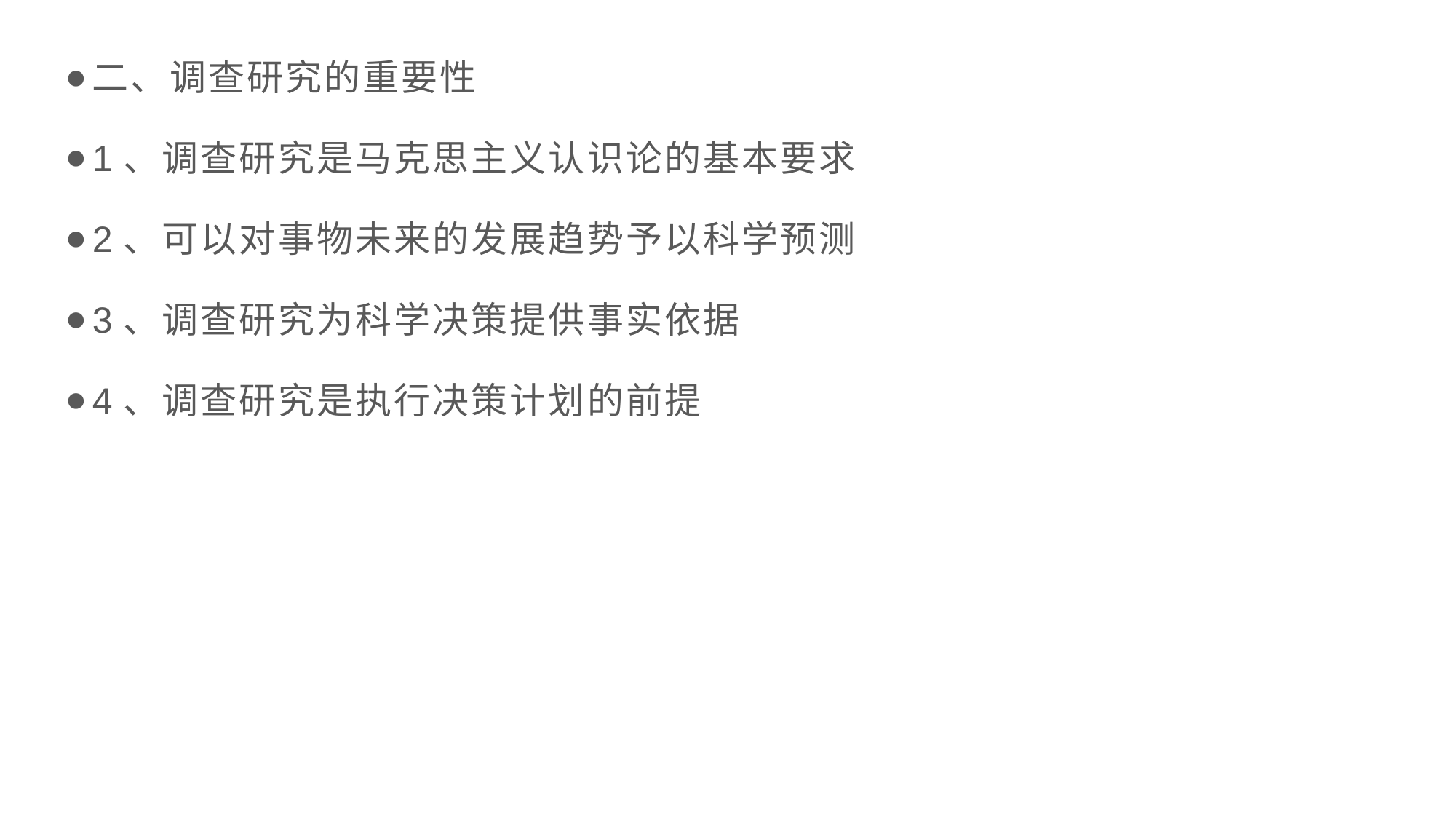

二、调查研究的重要性
1、调查研究是马克思主义认识论的基本要求
2、可以对事物未来的发展趋势予以科学预测
3、调查研究为科学决策提供事实依据
4、调查研究是执行决策计划的前提

5